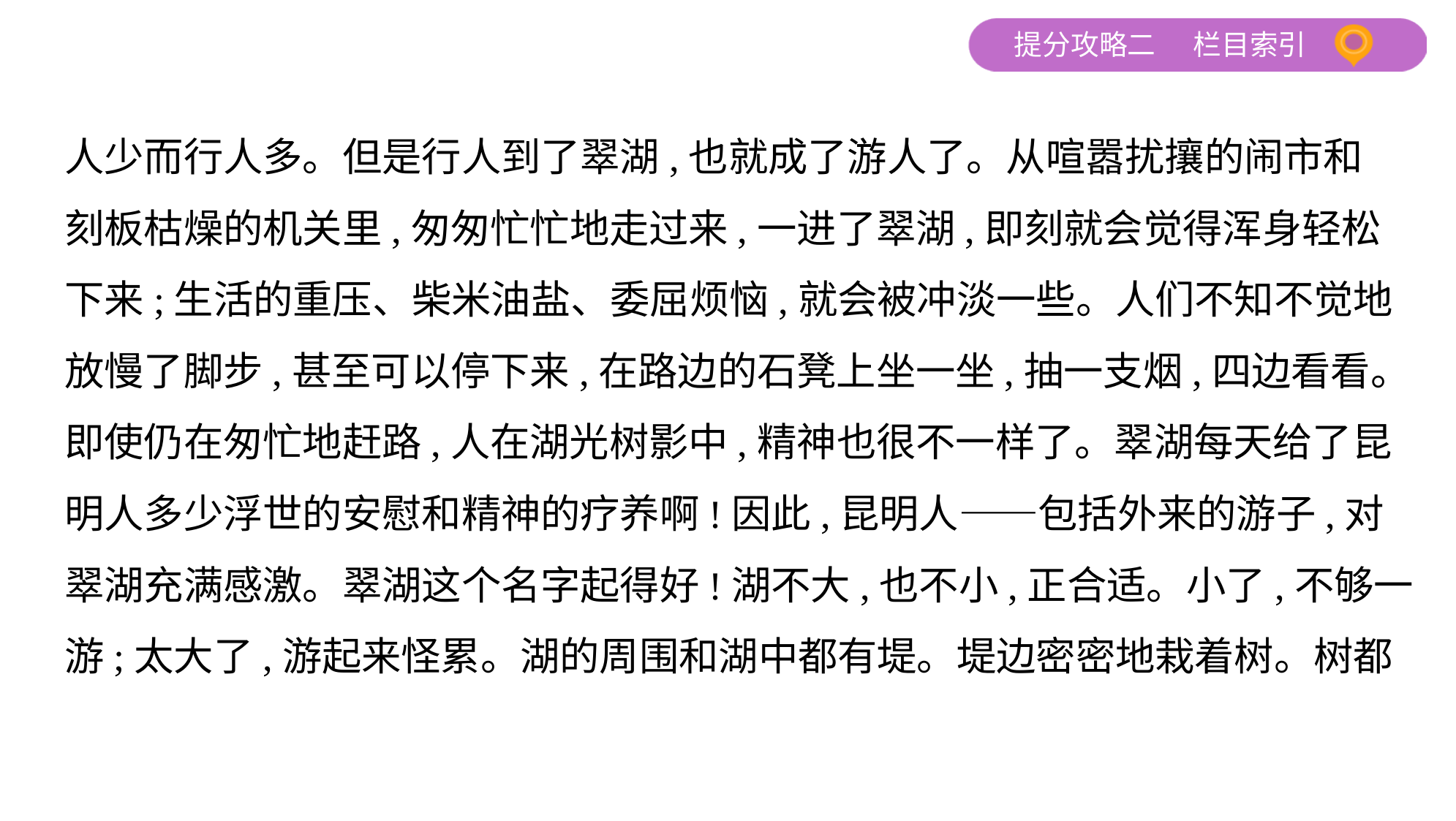

人少而行人多。但是行人到了翠湖,也就成了游人了。从喧嚣扰攘的闹市和
刻板枯燥的机关里,匆匆忙忙地走过来,一进了翠湖,即刻就会觉得浑身轻松
下来;生活的重压、柴米油盐、委屈烦恼,就会被冲淡一些。人们不知不觉地
放慢了脚步,甚至可以停下来,在路边的石凳上坐一坐,抽一支烟,四边看看。
即使仍在匆忙地赶路,人在湖光树影中,精神也很不一样了。翠湖每天给了昆
明人多少浮世的安慰和精神的疗养啊!因此,昆明人——包括外来的游子,对
翠湖充满感激。翠湖这个名字起得好!湖不大,也不小,正合适。小了,不够一
游;太大了,游起来怪累。湖的周围和湖中都有堤。堤边密密地栽着树。树都